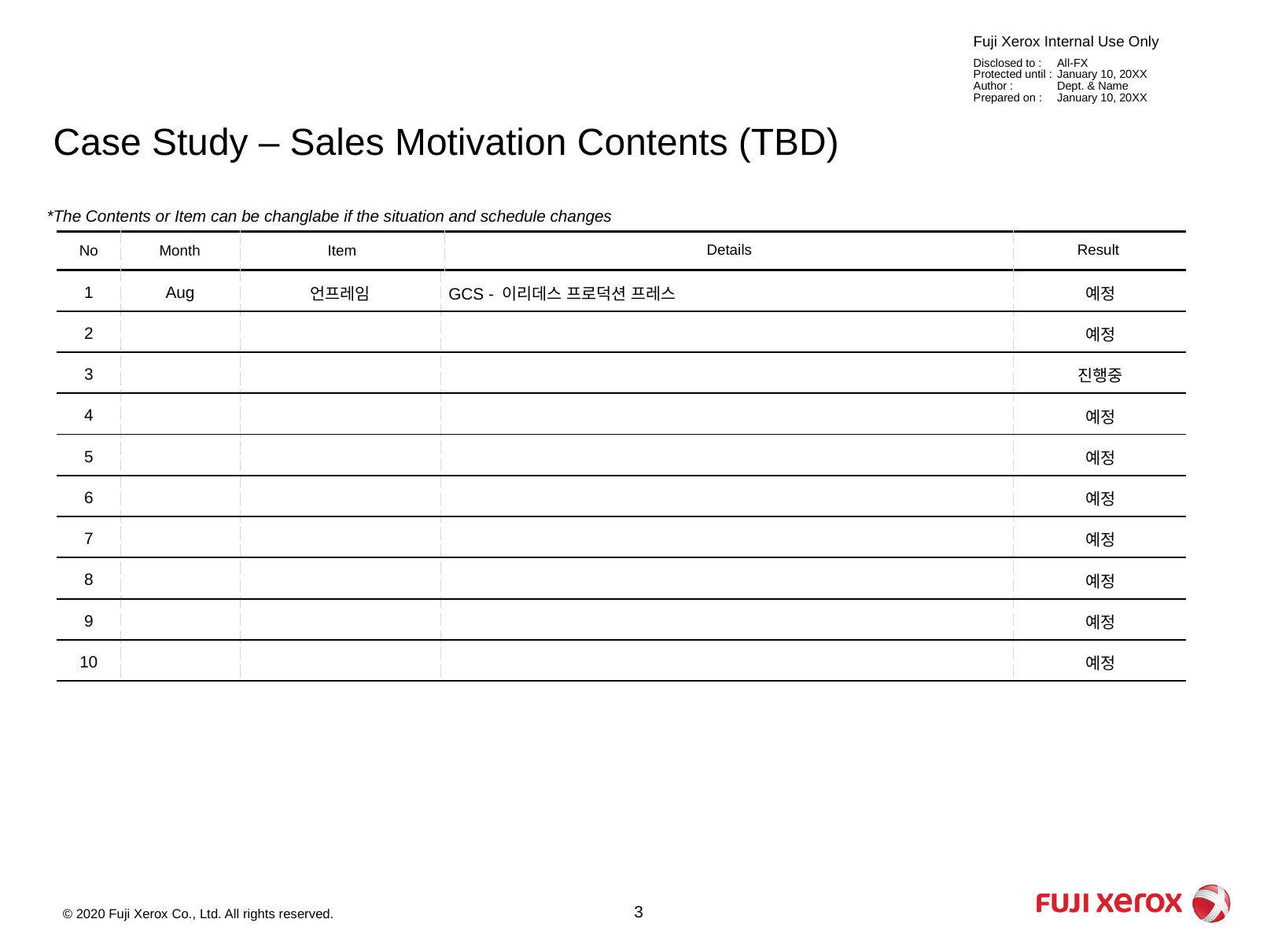

# Case Study – Sales Motivation Contents (TBD)
*The Contents or Item can be changlabe if the situation and schedule changes
| No | Month | Item | Details | Result |
| --- | --- | --- | --- | --- |
| 1 | Aug | 언프레임 | GCS - 이리데스 프로덕션 프레스 | 예정 |
| --- | --- | --- | --- | --- |
| 2 |  |  |  | 예정 |
| 3 |  |  |  | 진행중 |
| 4 |  |  |  | 예정 |
| 5 |  |  |  | 예정 |
| 6 |  |  |  | 예정 |
| 7 |  |  |  | 예정 |
| 8 |  |  |  | 예정 |
| 9 |  |  |  | 예정 |
| 10 |  |  |  | 예정 |
3